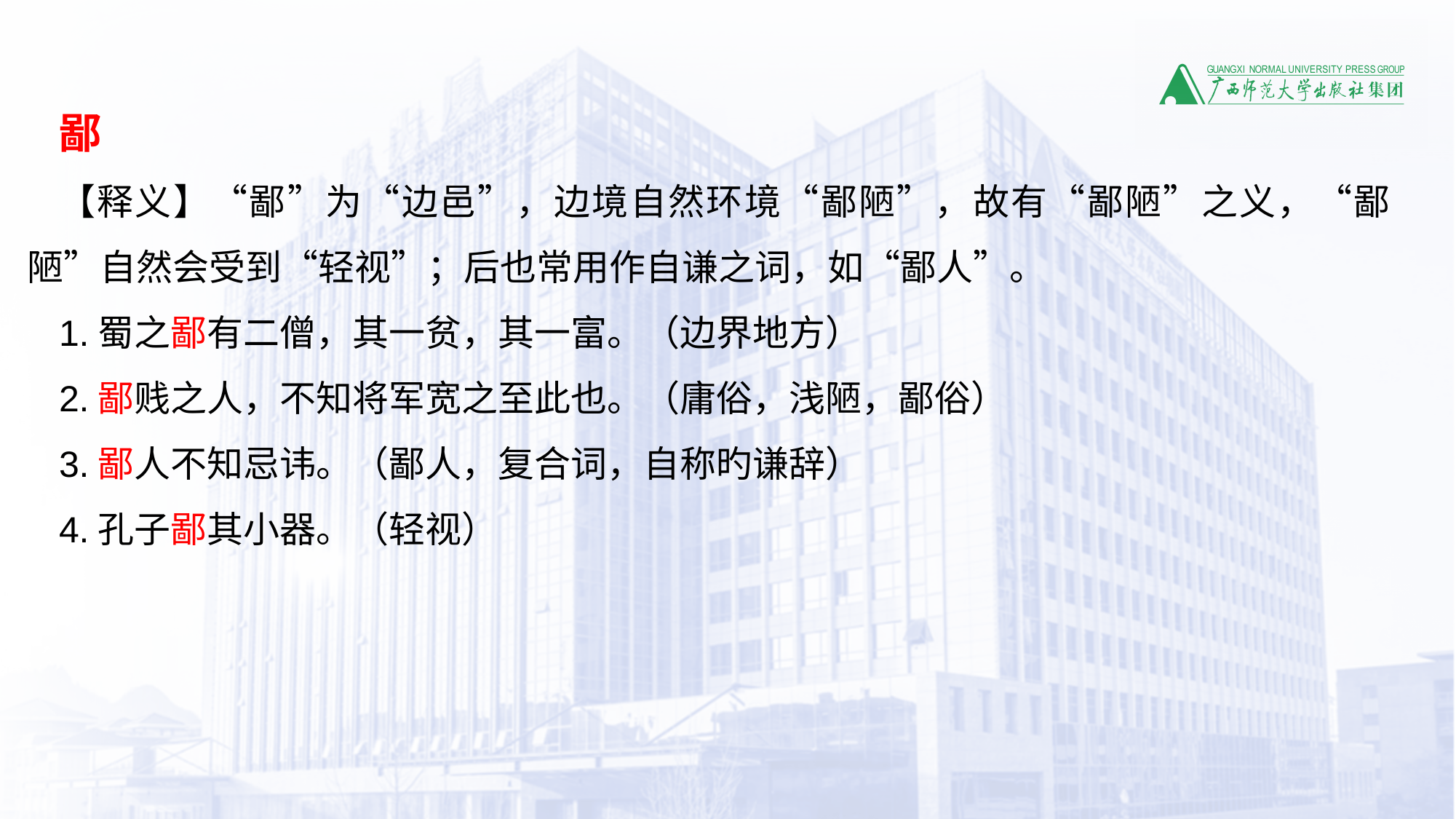

鄙
【释义】“鄙”为“边邑”，边境自然环境“鄙陋”，故有“鄙陋”之义，“鄙陋”自然会受到“轻视”；后也常用作自谦之词，如“鄙人”。
1.蜀之鄙有二僧，其一贫，其一富。（边界地方）
2.鄙贱之人，不知将军宽之至此也。（庸俗，浅陋，鄙俗）
3.鄙人不知忌讳。（鄙人，复合词，自称旳谦辞）
4.孔子鄙其小器。（轻视）